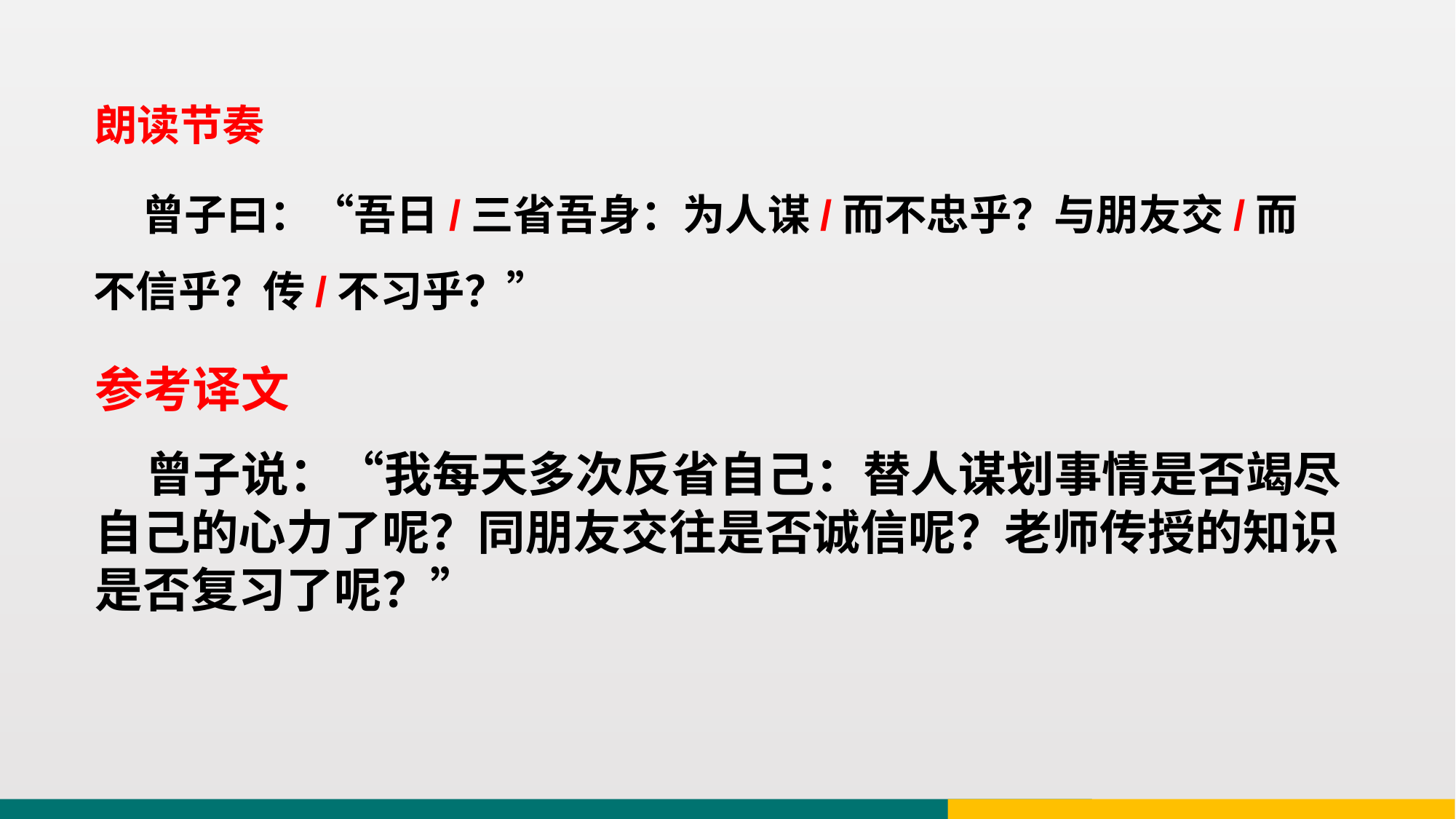

朗读节奏
    曾子曰：“吾日/三省吾身：为人谋/而不忠乎？与朋友交/而不信乎？传/不习乎？”
参考译文
    曾子说：“我每天多次反省自己：替人谋划事情是否竭尽自己的心力了呢？同朋友交往是否诚信呢？老师传授的知识是否复习了呢？”